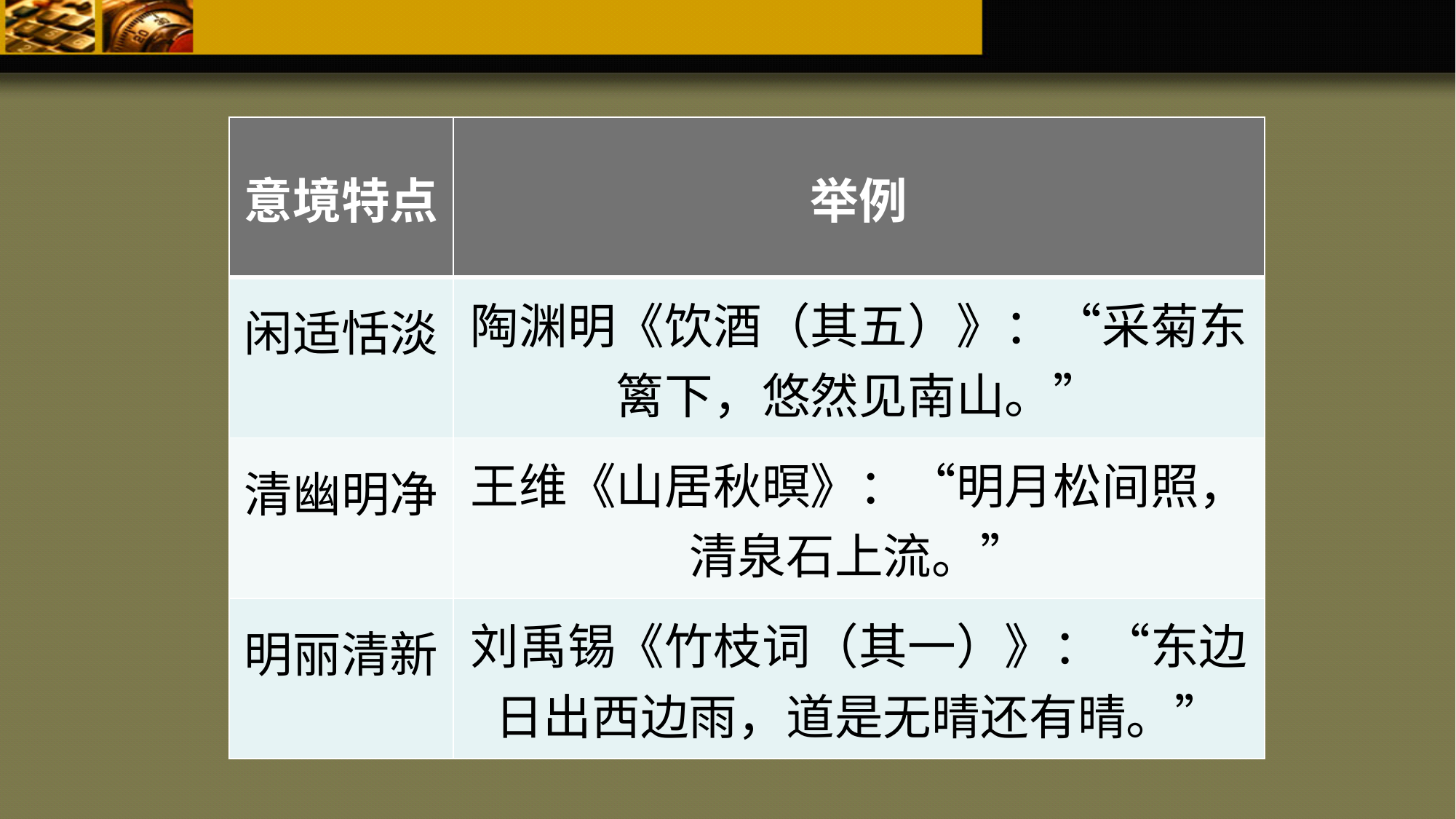

| 意境特点 | 举例 |
| --- | --- |
| 闲适恬淡 | 陶渊明《饮酒（其五）》：“采菊东篱下，悠然见南山。” |
| 清幽明净 | 王维《山居秋暝》：“明月松间照，清泉石上流。” |
| 明丽清新 | 刘禹锡《竹枝词（其一）》：“东边日出西边雨，道是无晴还有晴。” |